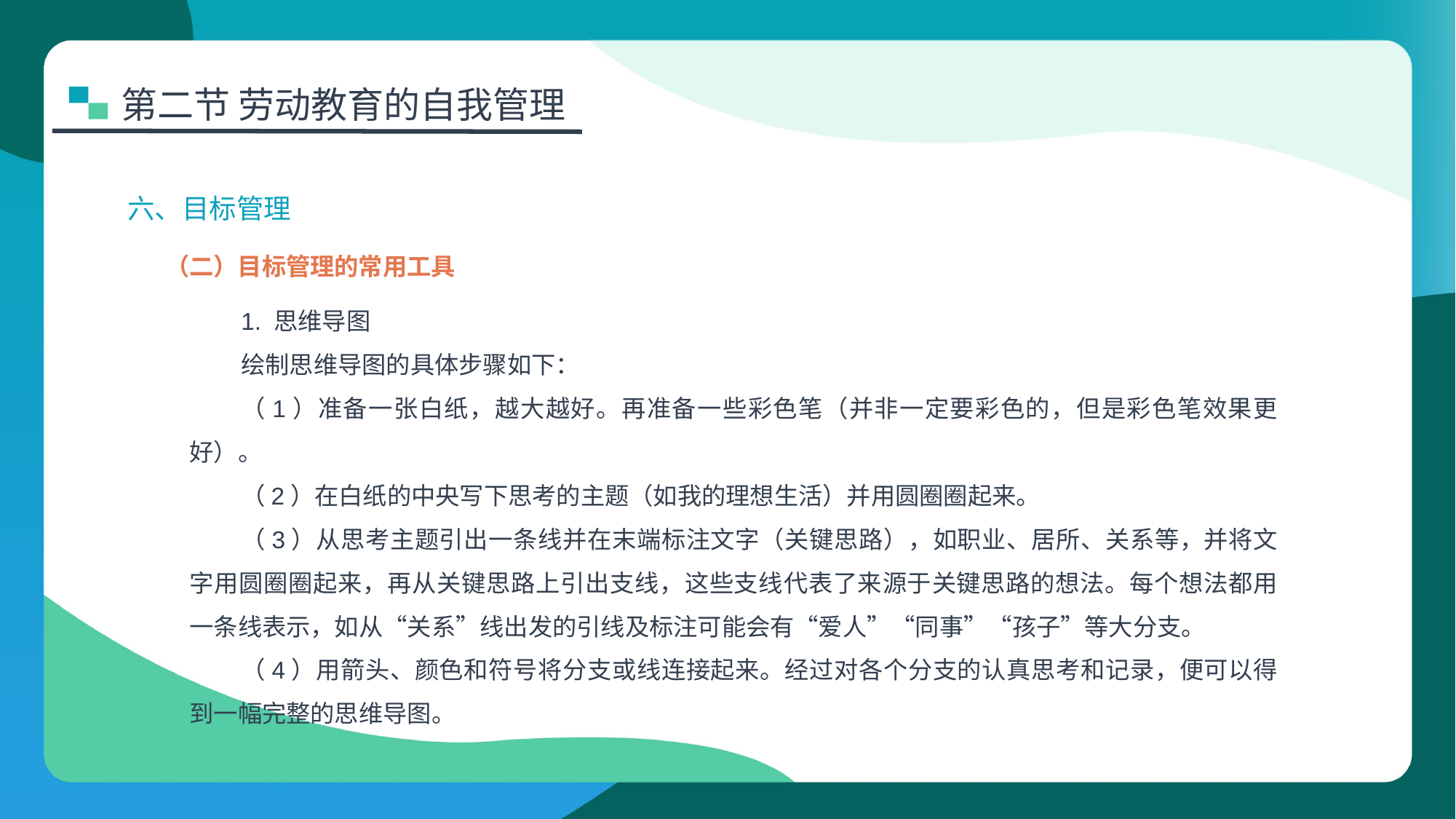

第二节 劳动教育的自我管理

六、目标管理
（二）目标管理的常用工具
1. 思维导图
绘制思维导图的具体步骤如下：
（1）准备一张白纸，越大越好。再准备一些彩色笔（并非一定要彩色的，但是彩色笔效果更好）。
（2）在白纸的中央写下思考的主题（如我的理想生活）并用圆圈圈起来。
（3）从思考主题引出一条线并在末端标注文字（关键思路），如职业、居所、关系等，并将文字用圆圈圈起来，再从关键思路上引出支线，这些支线代表了来源于关键思路的想法。每个想法都用一条线表示，如从“关系”线出发的引线及标注可能会有“爱人”“同事”“孩子”等大分支。
（4）用箭头、颜色和符号将分支或线连接起来。经过对各个分支的认真思考和记录，便可以得到一幅完整的思维导图。